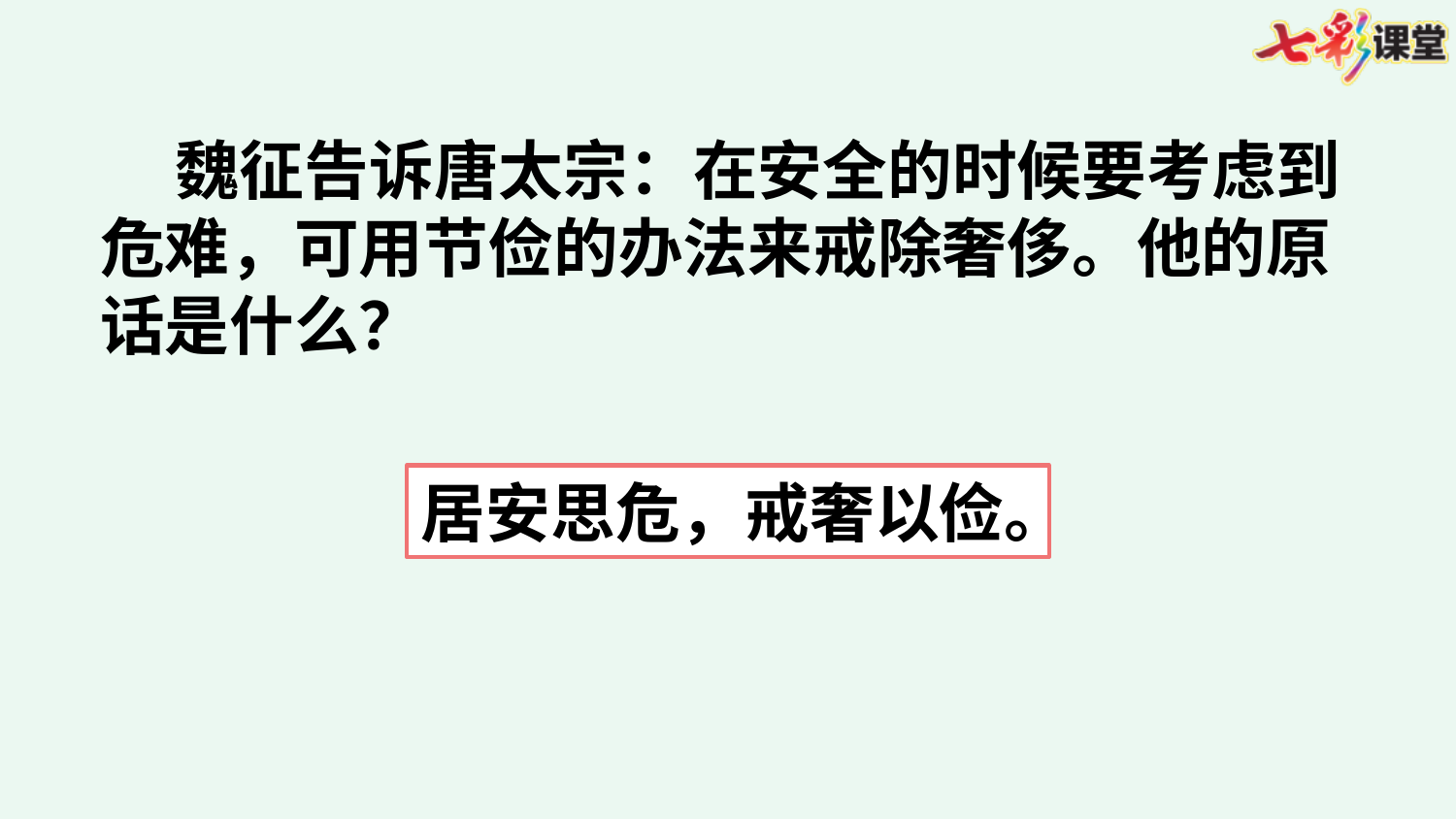

魏征告诉唐太宗：在安全的时候要考虑到危难，可用节俭的办法来戒除奢侈。他的原话是什么？
居安思危，戒奢以俭。